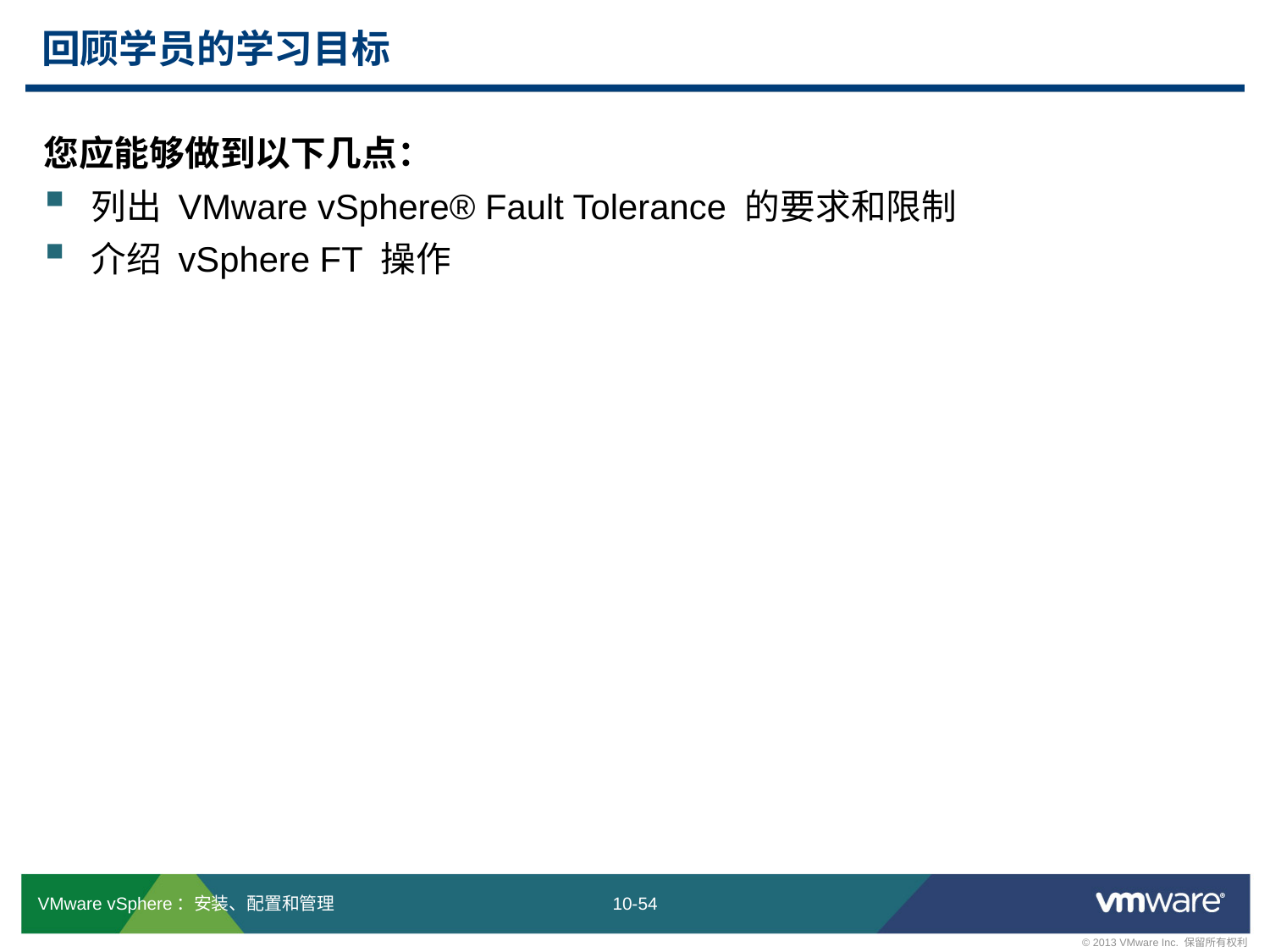

# 回顾学员的学习目标
您应能够做到以下几点：
列出 VMware vSphere® Fault Tolerance 的要求和限制
介绍 vSphere FT 操作